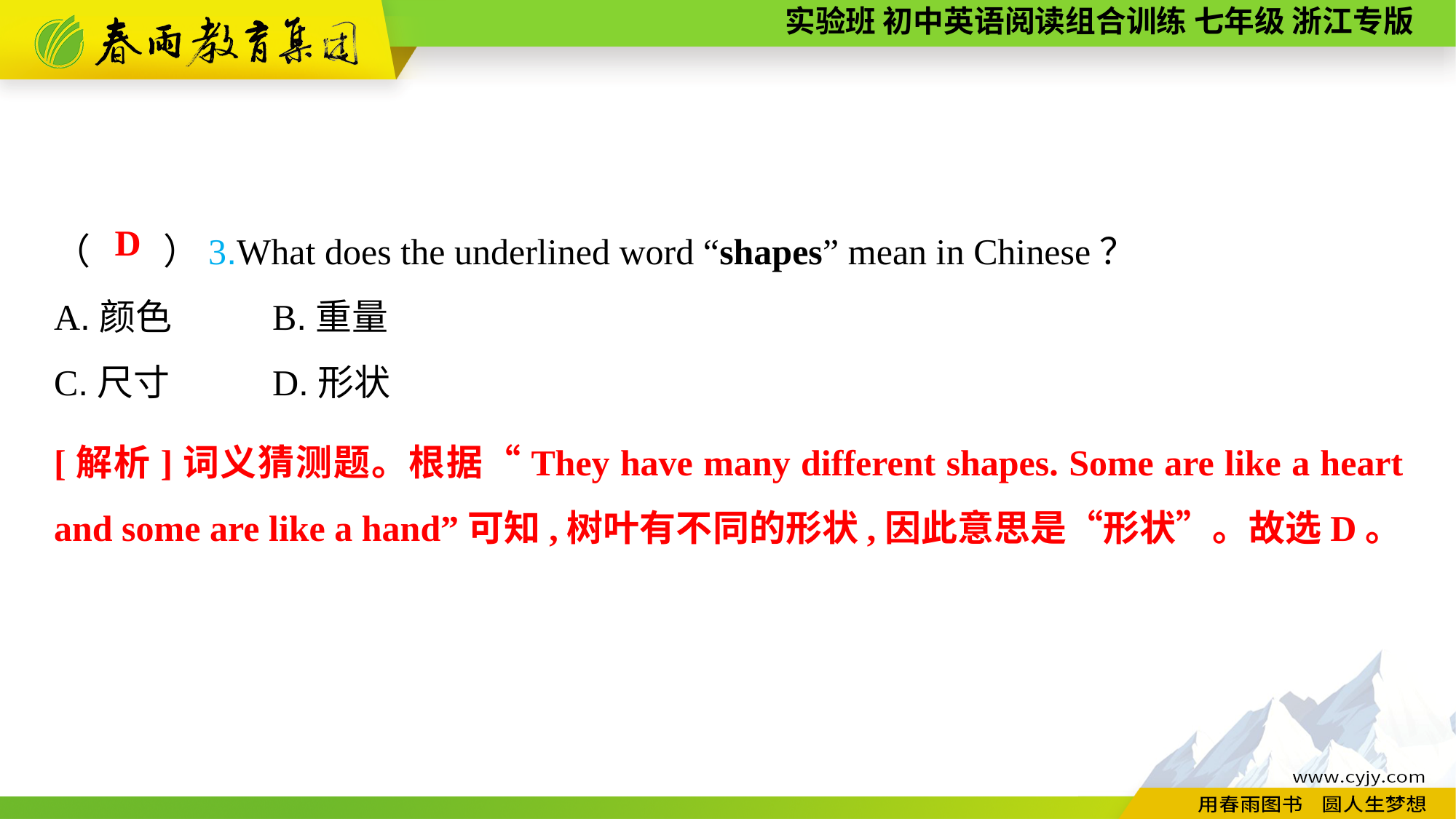

（　　）3.What does the underlined word “shapes” mean in Chinese？
A.颜色	B.重量
C.尺寸	D.形状
D
[解析]词义猜测题。根据“They have many different shapes. Some are like a heart and some are like a hand”可知,树叶有不同的形状,因此意思是“形状”。故选D。